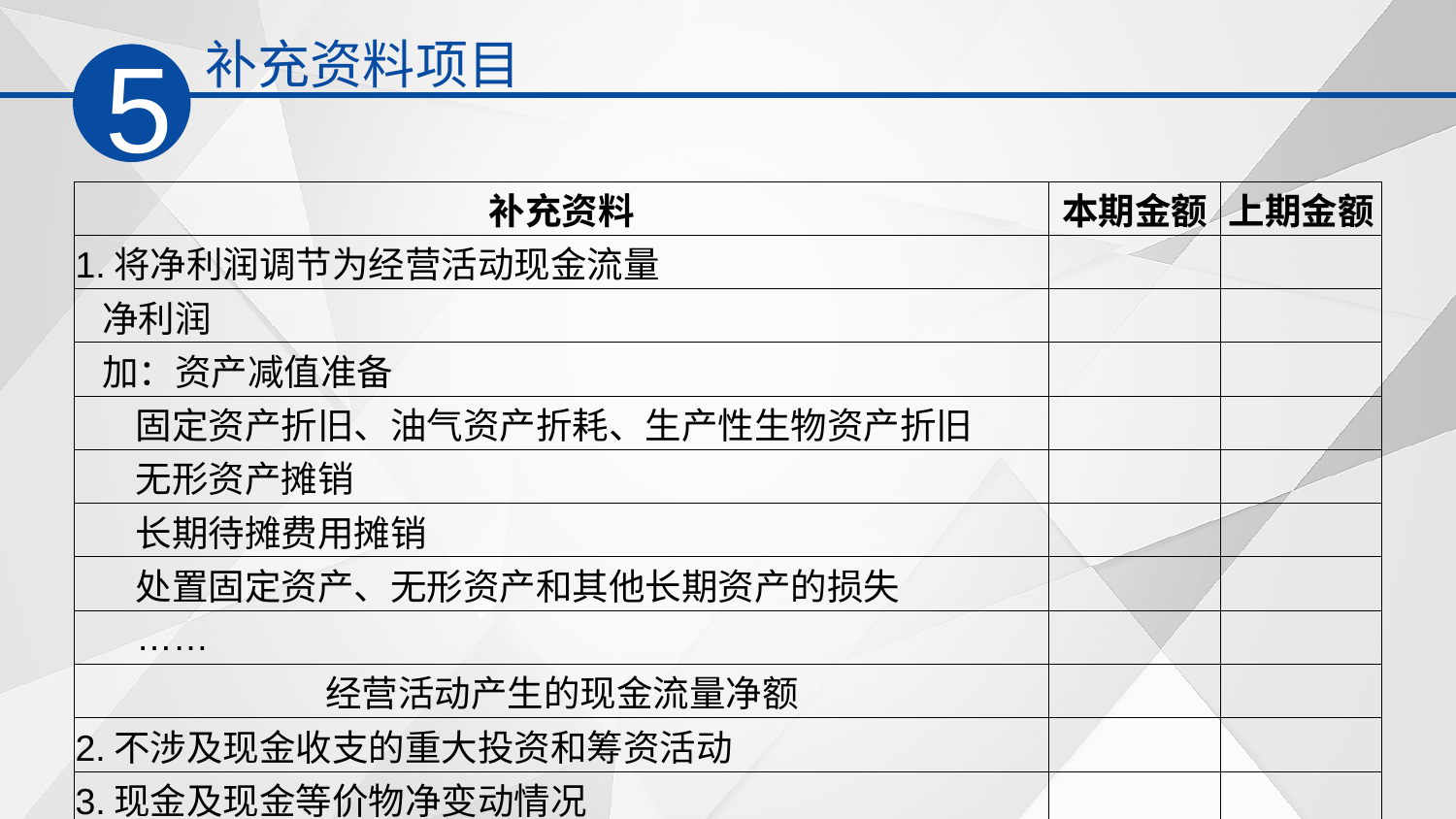

补充资料项目
5

| 补充资料 | 本期金额 | 上期金额 |
| --- | --- | --- |
| 1.将净利润调节为经营活动现金流量 |  |  |
| 净利润 |  |  |
| 加：资产减值准备 |  |  |
| 固定资产折旧、油气资产折耗、生产性生物资产折旧 |  |  |
| 无形资产摊销 |  |  |
| 长期待摊费用摊销 |  |  |
| 处置固定资产、无形资产和其他长期资产的损失 |  |  |
| …… |  |  |
| 经营活动产生的现金流量净额 |  |  |
| 2.不涉及现金收支的重大投资和筹资活动 |  |  |
| 3.现金及现金等价物净变动情况 |  |  |